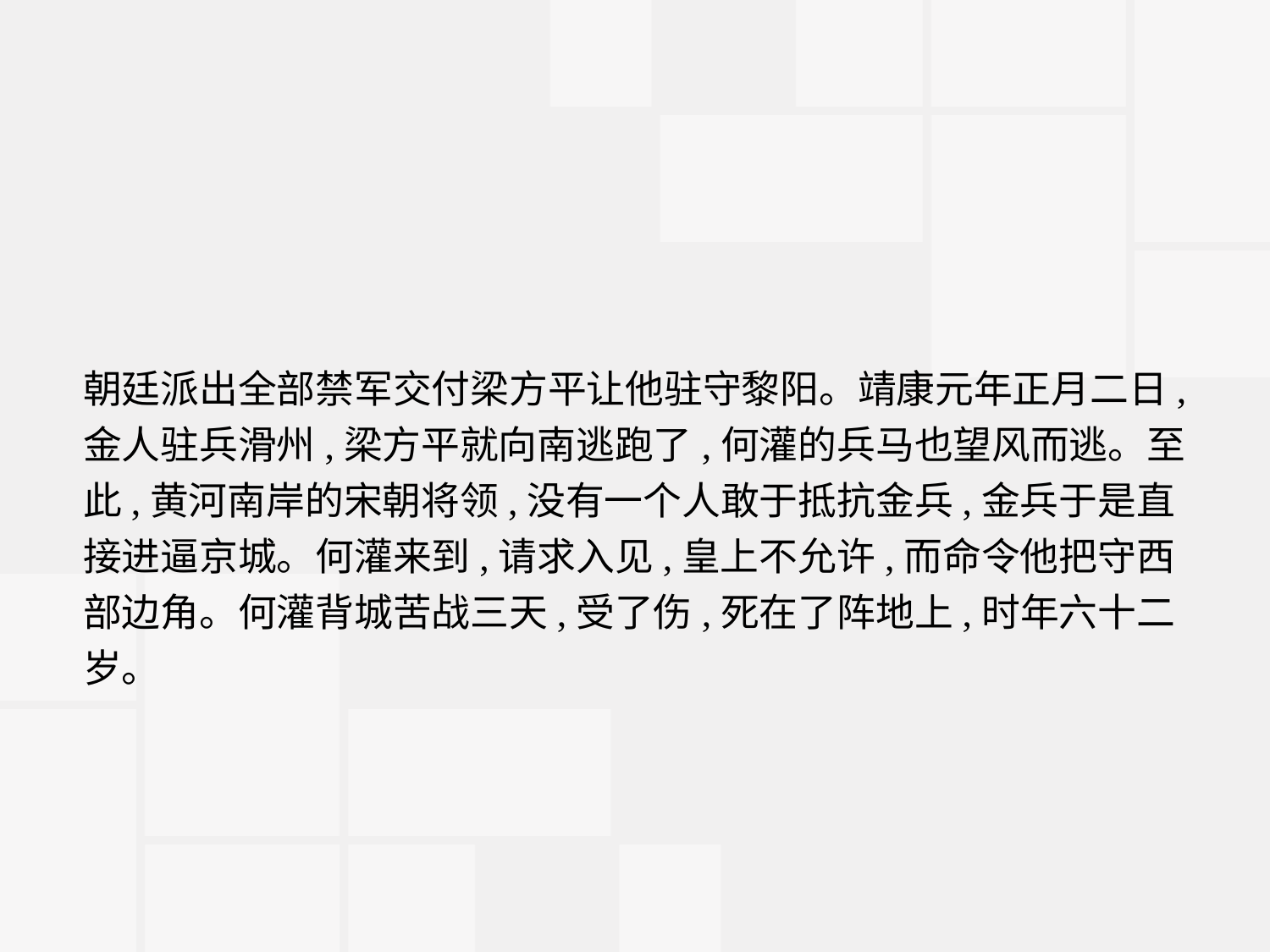

朝廷派出全部禁军交付梁方平让他驻守黎阳。靖康元年正月二日,金人驻兵滑州,梁方平就向南逃跑了,何灌的兵马也望风而逃。至此,黄河南岸的宋朝将领,没有一个人敢于抵抗金兵,金兵于是直接进逼京城。何灌来到,请求入见,皇上不允许,而命令他把守西部边角。何灌背城苦战三天,受了伤,死在了阵地上,时年六十二岁。